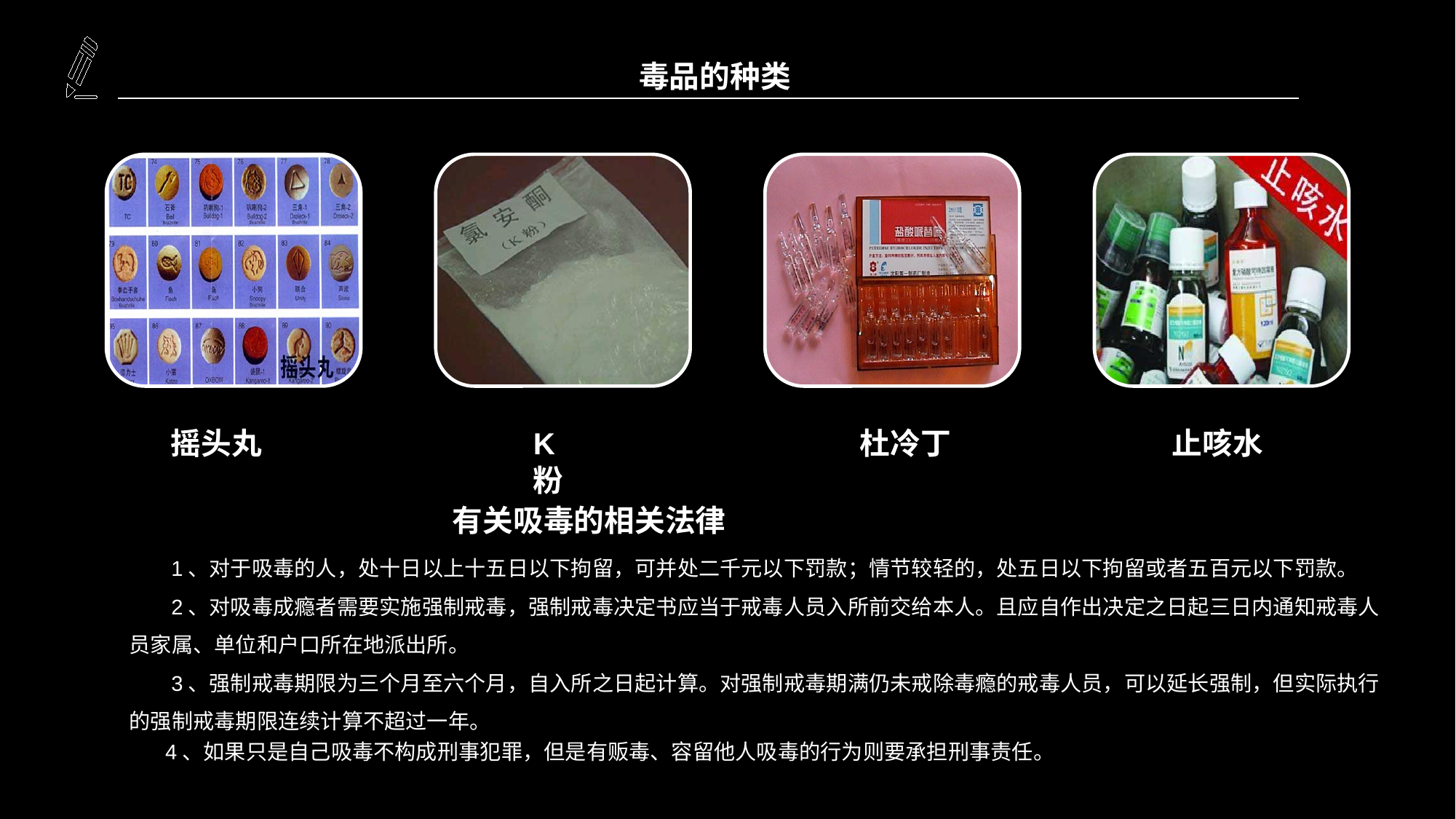

毒品的种类

摇头丸
K粉
杜冷丁
止咳水
有关吸毒的相关法律
       1、对于吸毒的人，处十日以上十五日以下拘留，可并处二千元以下罚款；情节较轻的，处五日以下拘留或者五百元以下罚款。
       2、对吸毒成瘾者需要实施强制戒毒，强制戒毒决定书应当于戒毒人员入所前交给本人。且应自作出决定之日起三日内通知戒毒人员家属、单位和户口所在地派出所。
       3、强制戒毒期限为三个月至六个月，自入所之日起计算。对强制戒毒期满仍未戒除毒瘾的戒毒人员，可以延长强制，但实际执行的强制戒毒期限连续计算不超过一年。
      4、如果只是自己吸毒不构成刑事犯罪，但是有贩毒、容留他人吸毒的行为则要承担刑事责任。